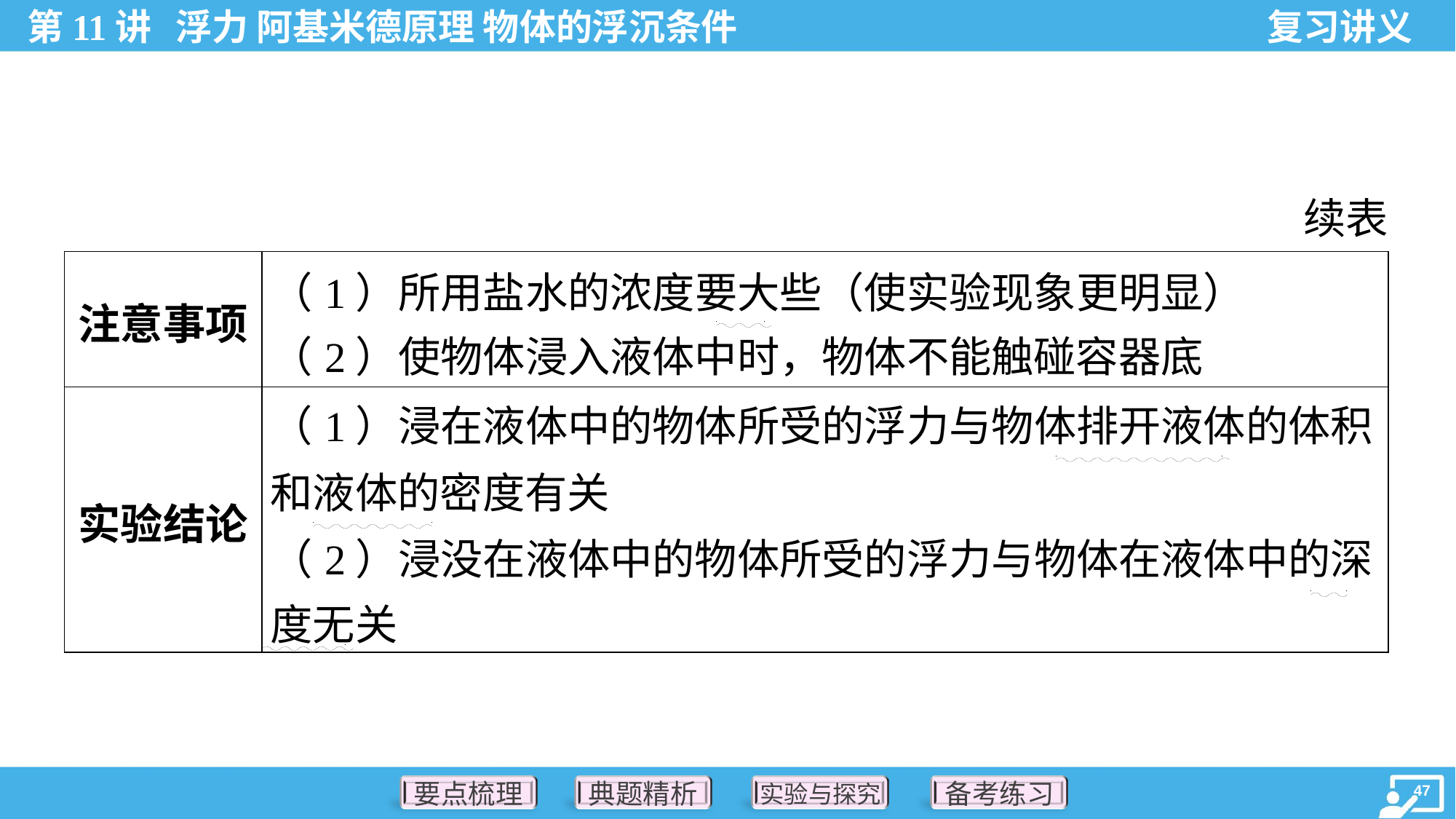

续表
| 注意事项 | （1）所用盐水的浓度要大些（使实验现象更明显） （2）使物体浸入液体中时，物体不能触碰容器底 |
| --- | --- |
| 实验结论 | （1）浸在液体中的物体所受的浮力与物体排开液体的体积 和液体的密度有关 （2）浸没在液体中的物体所受的浮力与物体在液体中的深 度无关 |
.    .
.              .
.          .
.   .
.       .